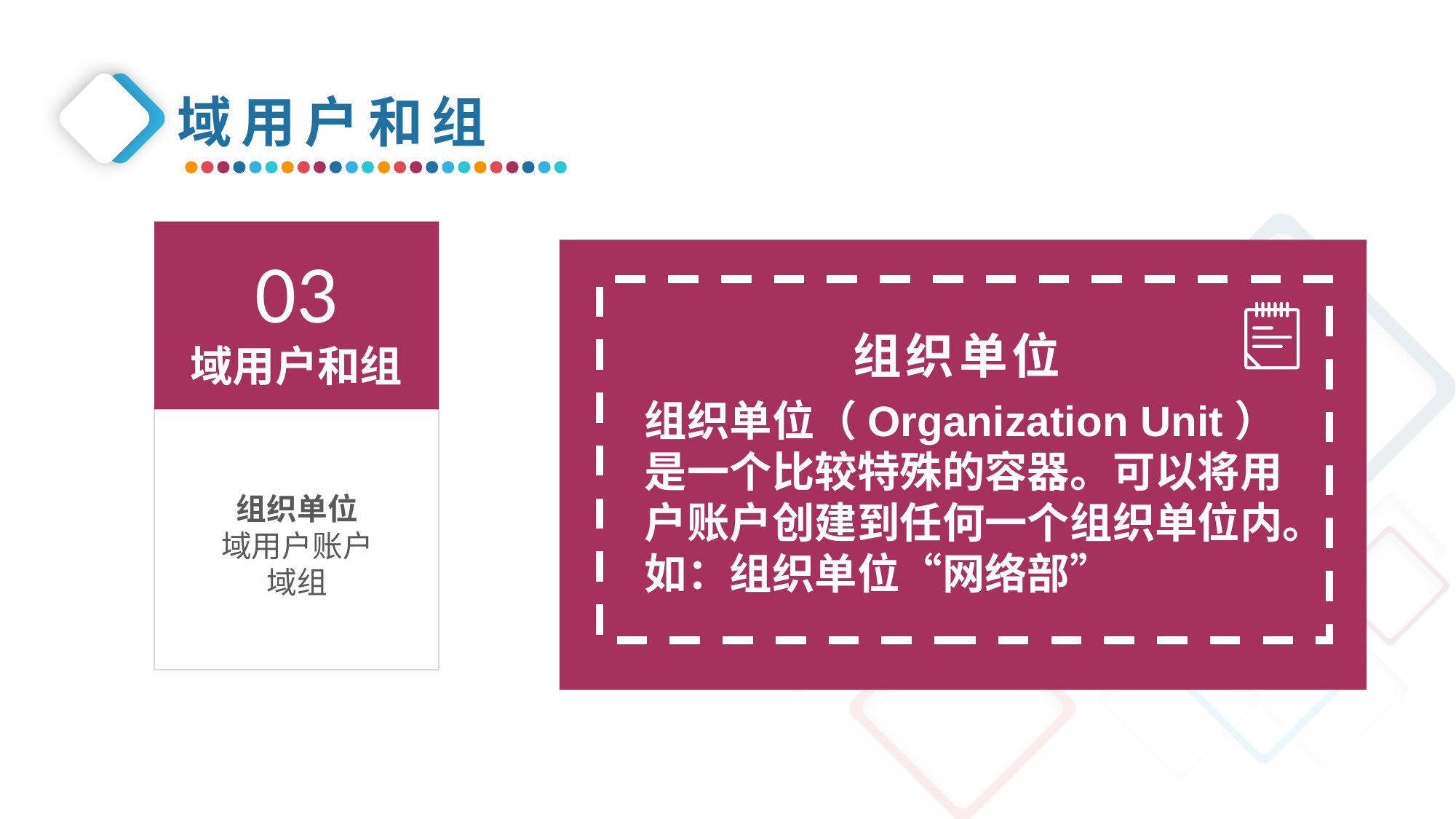

域用户和组

03
域用户和组

组织单位

组织单位（Organization Unit）是一个比较特殊的容器。可以将用户账户创建到任何一个组织单位内。
如：组织单位“网络部”

组织单位
域用户账户
域组